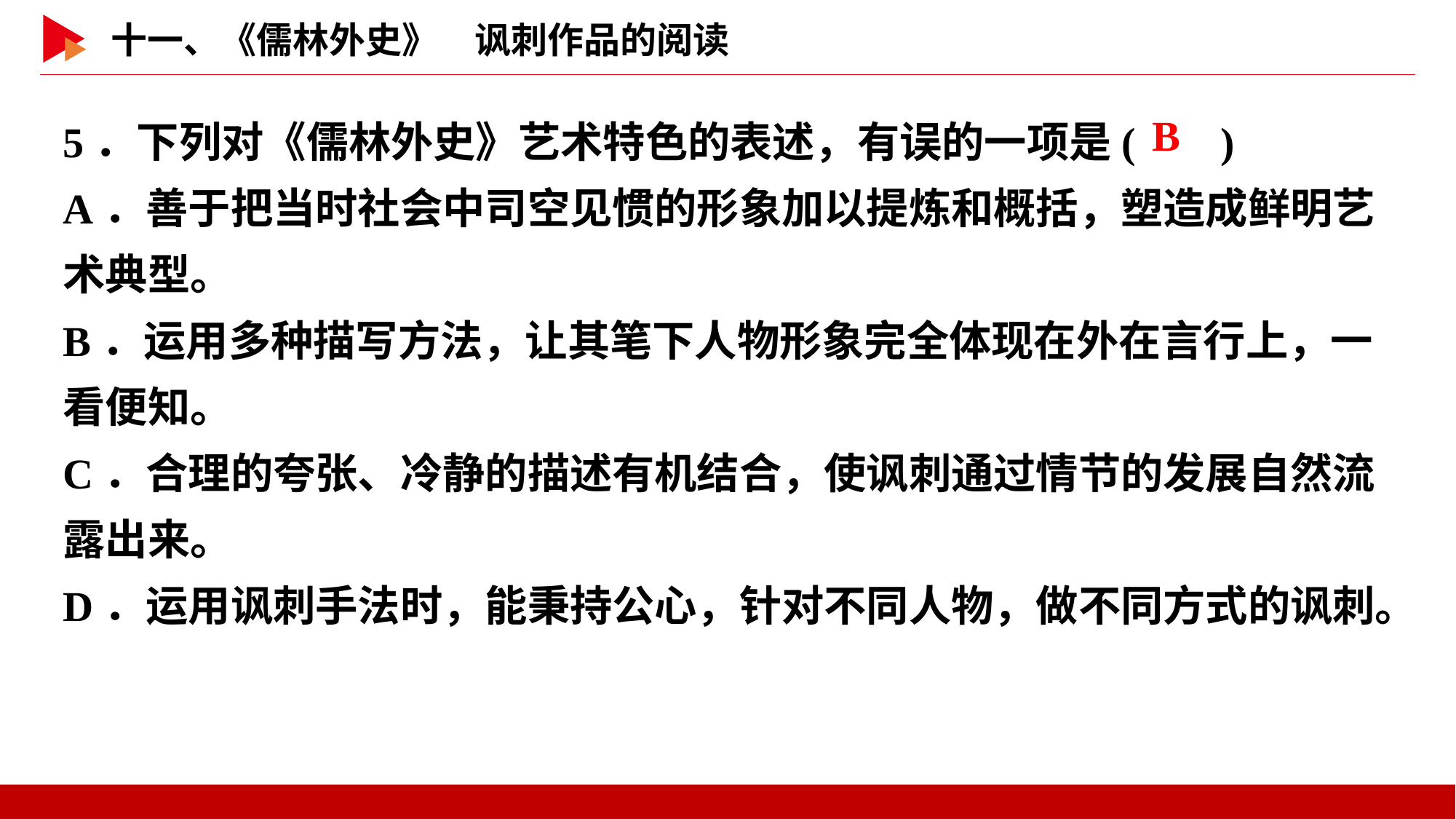

5．下列对《儒林外史》艺术特色的表述，有误的一项是(        )
A．善于把当时社会中司空见惯的形象加以提炼和概括，塑造成鲜明艺术典型。
B．运用多种描写方法，让其笔下人物形象完全体现在外在言行上，一看便知。
C．合理的夸张、冷静的描述有机结合，使讽刺通过情节的发展自然流露出来。
D．运用讽刺手法时，能秉持公心，针对不同人物，做不同方式的讽刺。
   B